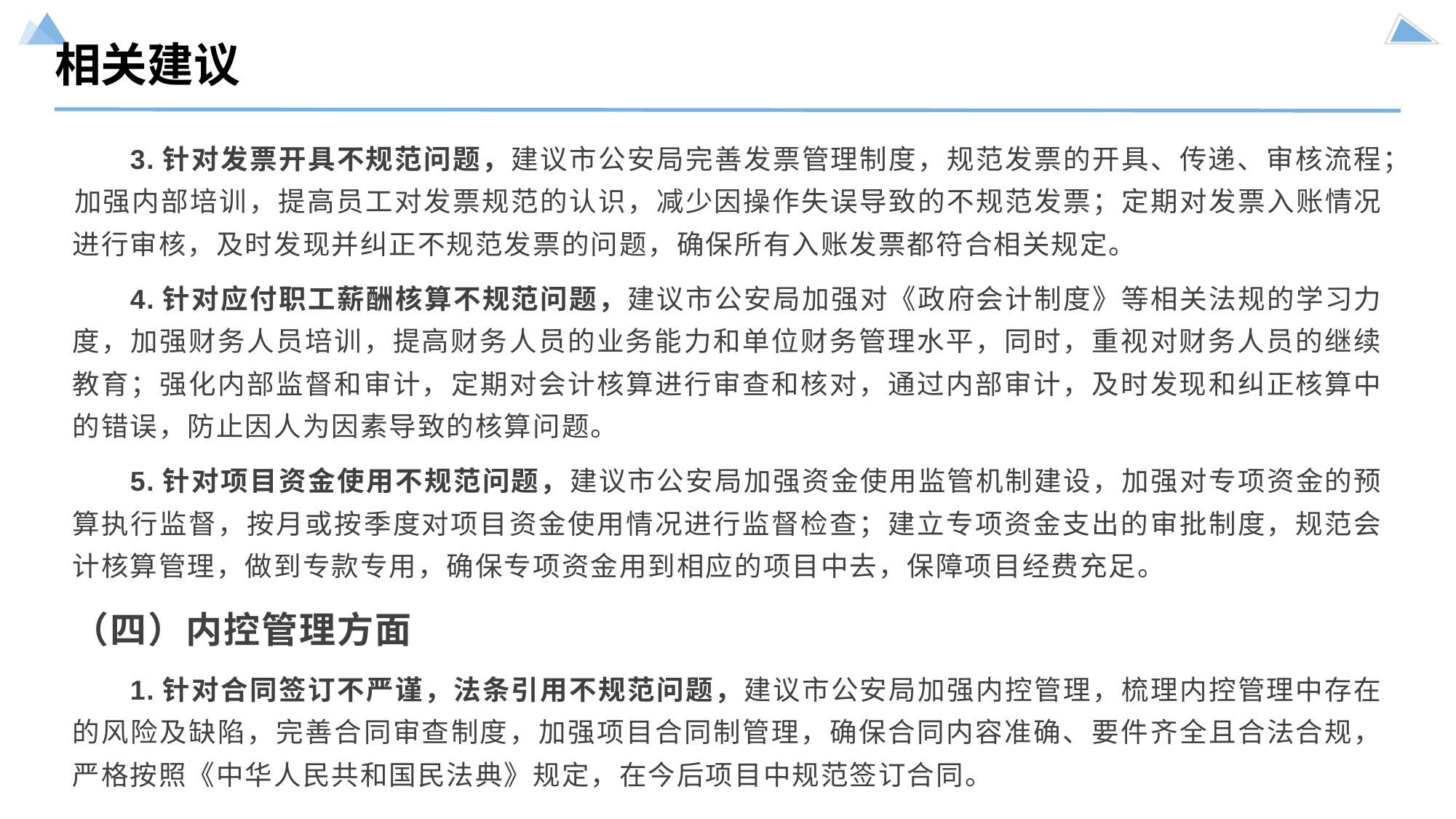

相关建议
3.针对发票开具不规范问题，建议市公安局完善发票管理制度，规范发票的开具、传递、审核流程；‌加强内部培训‌，提高员工对发票规范的认识，减少因操作失误导致的不规范发票；定期对发票入账情况进行审核，及时发现并纠正不规范发票的问题，确保所有入账发票都符合相关规定。‌‌
4.针对应付职工薪酬核算不规范问题，建议市公安局加强对《政府会计制度》等相关法规的学习力度，加强财务人员培训，提高财务人员的业务能力和单位财务管理水平，同时，重视对财务人员的继续教育；强化内部监督和审计，定期对会计核算进行审查和核对，通过内部审计，及时发现和纠正核算中的错误，防止因人为因素导致的核算问题。
5.针对项目资金使用不规范问题，建议市公安局加强资金使用监管机制建设，加强对专项资金的预算执行监督，按月或按季度对项目资金使用情况进行监督检查；建立专项资金支出的审批制度，规范会计核算管理，做到专款专用，确保专项资金用到相应的项目中去，保障项目经费充足。
（四）内控管理方面
1.针对合同签订不严谨，法条引用不规范问题，建议市公安局加强内控管理，梳理内控管理中存在的风险及缺陷，完善合同审查制度，加强项目合同制管理，确保合同内容准确、要件齐全且合法合规，严格按照《中华人民共和国民法典》规定，在今后项目中规范签订合同。